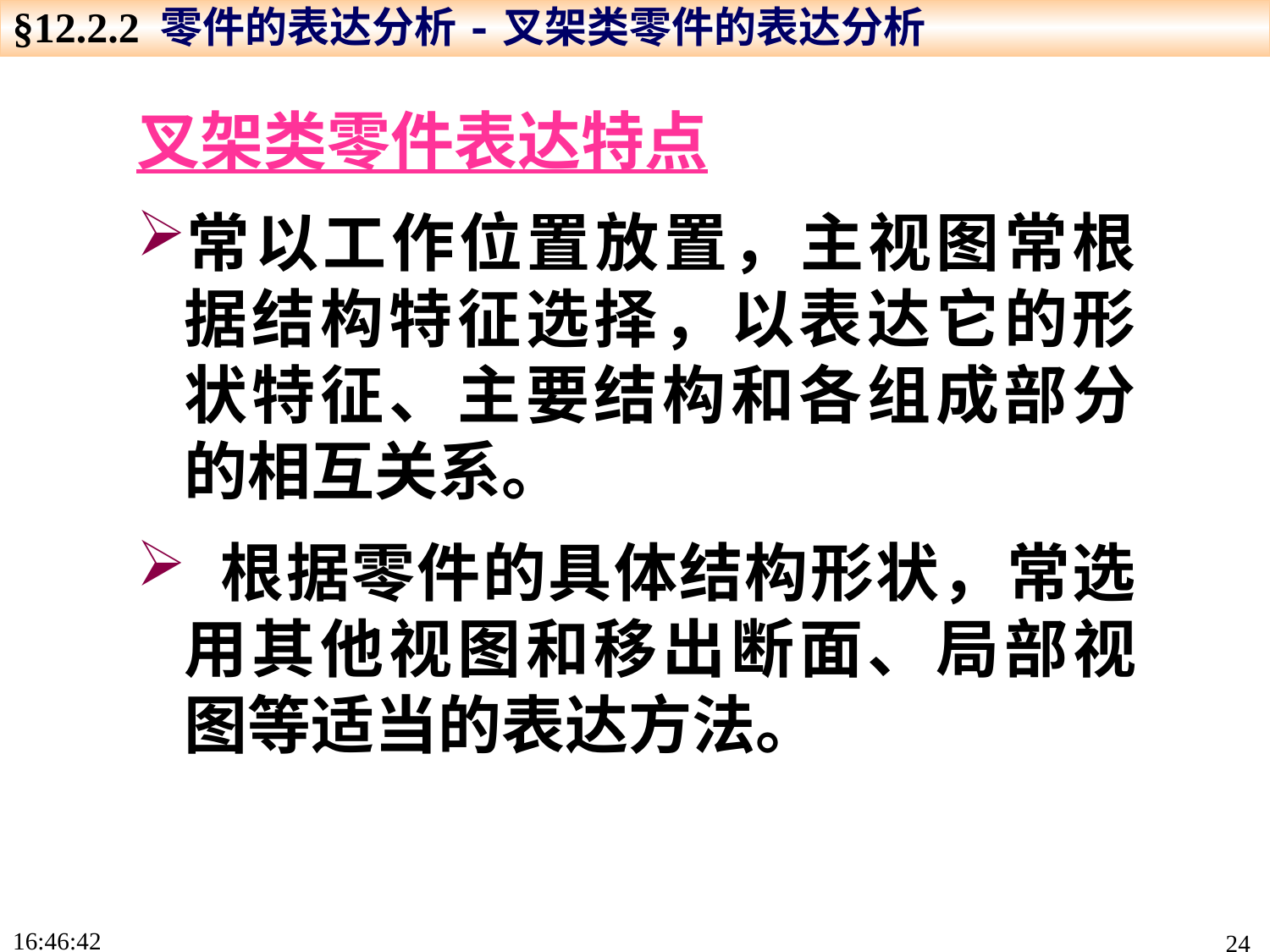

§12.2.2 零件的表达分析-叉架类零件的表达分析
叉架类零件表达特点
常以工作位置放置，主视图常根据结构特征选择，以表达它的形状特征、主要结构和各组成部分的相互关系。
 根据零件的具体结构形状，常选用其他视图和移出断面、局部视图等适当的表达方法。
16:46:42
24